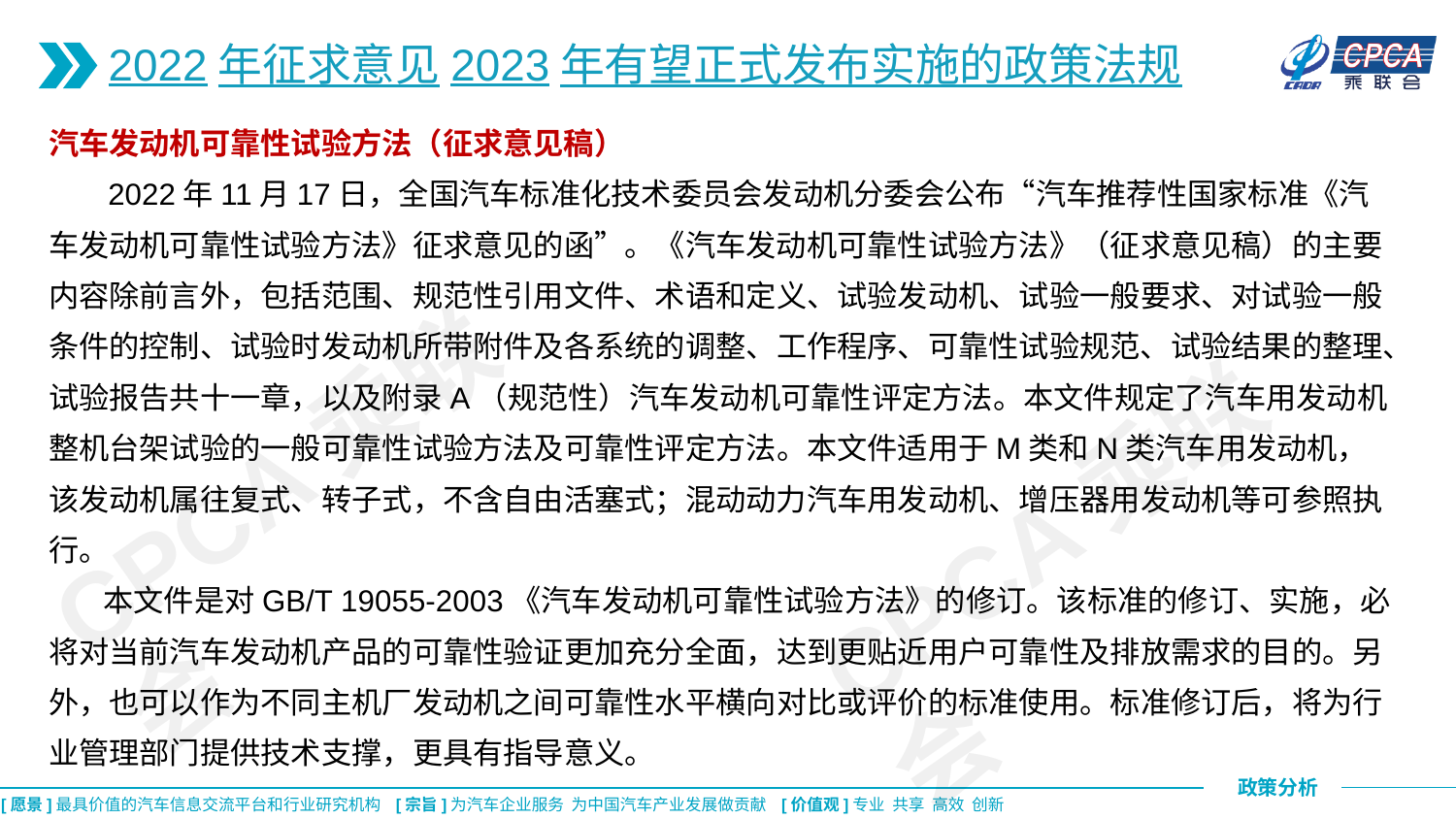

2022年征求意见2023年有望正式发布实施的政策法规
汽车发动机可靠性试验方法（征求意见稿）
       2022年11月17日，全国汽车标准化技术委员会发动机分委会公布“汽车推荐性国家标准《汽车发动机可靠性试验方法》征求意见的函”。《汽车发动机可靠性试验方法》（征求意见稿）的主要内容除前言外，包括范围、规范性引用文件、术语和定义、试验发动机、试验一般要求、对试验一般条件的控制、试验时发动机所带附件及各系统的调整、工作程序、可靠性试验规范、试验结果的整理、试验报告共十一章，以及附录A（规范性）汽车发动机可靠性评定方法。本文件规定了汽车用发动机整机台架试验的一般可靠性试验方法及可靠性评定方法。本文件适用于M类和N类汽车用发动机，该发动机属往复式、转子式，不含自由活塞式；混动动力汽车用发动机、增压器用发动机等可参照执行。
       本文件是对GB/T 19055-2003《汽车发动机可靠性试验方法》的修订。该标准的修订、实施，必将对当前汽车发动机产品的可靠性验证更加充分全面，达到更贴近用户可靠性及排放需求的目的。另外，也可以作为不同主机厂发动机之间可靠性水平横向对比或评价的标准使用。标准修订后，将为行业管理部门提供技术支撑，更具有指导意义。
CPCA乘联会
CPCA乘联会